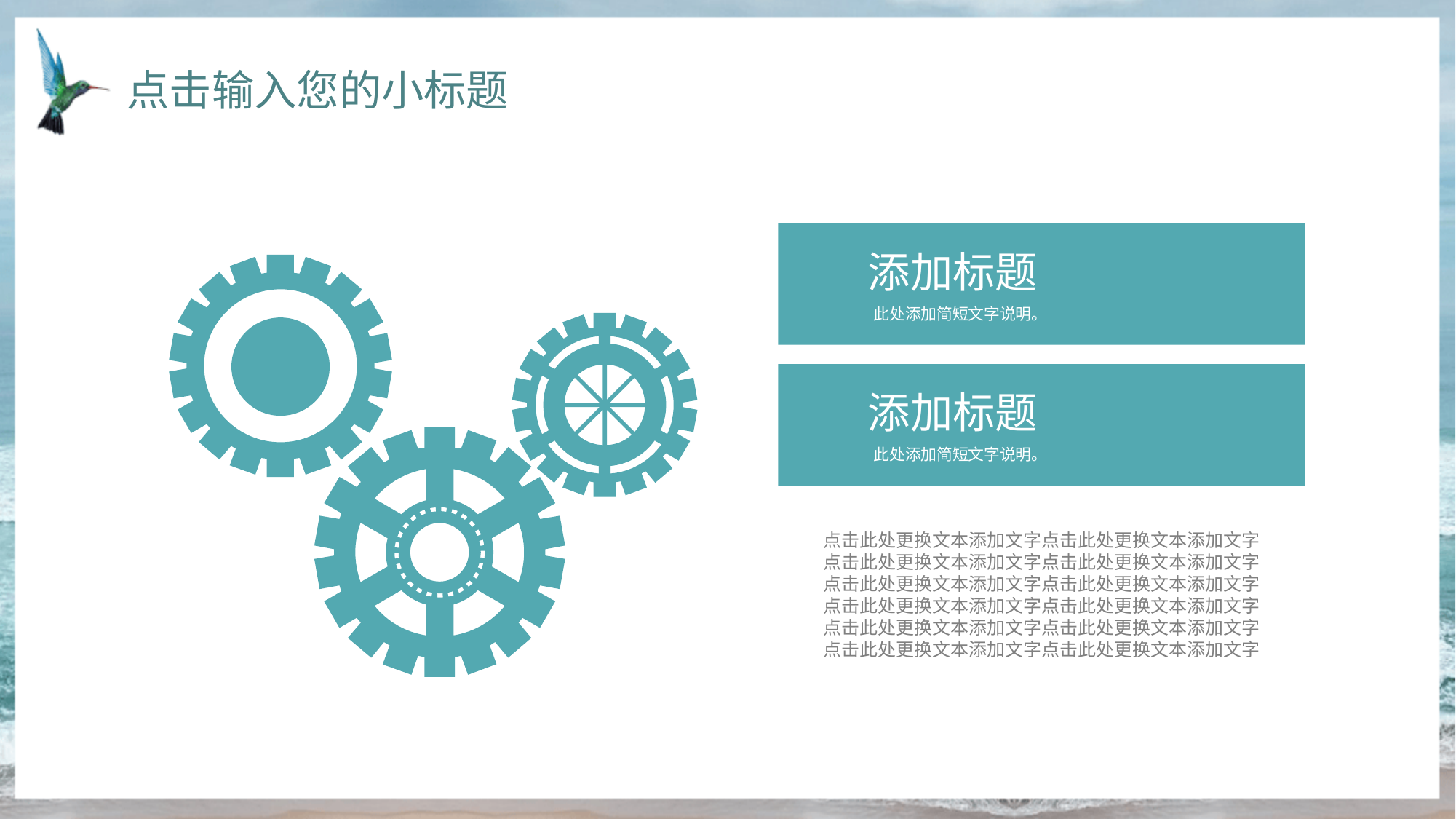

点击输入您的小标题

添加标题
此处添加简短文字说明。

添加标题
此处添加简短文字说明。
点击此处更换文本添加文字点击此处更换文本添加文字
点击此处更换文本添加文字点击此处更换文本添加文字
点击此处更换文本添加文字点击此处更换文本添加文字
点击此处更换文本添加文字点击此处更换文本添加文字
点击此处更换文本添加文字点击此处更换文本添加文字
点击此处更换文本添加文字点击此处更换文本添加文字